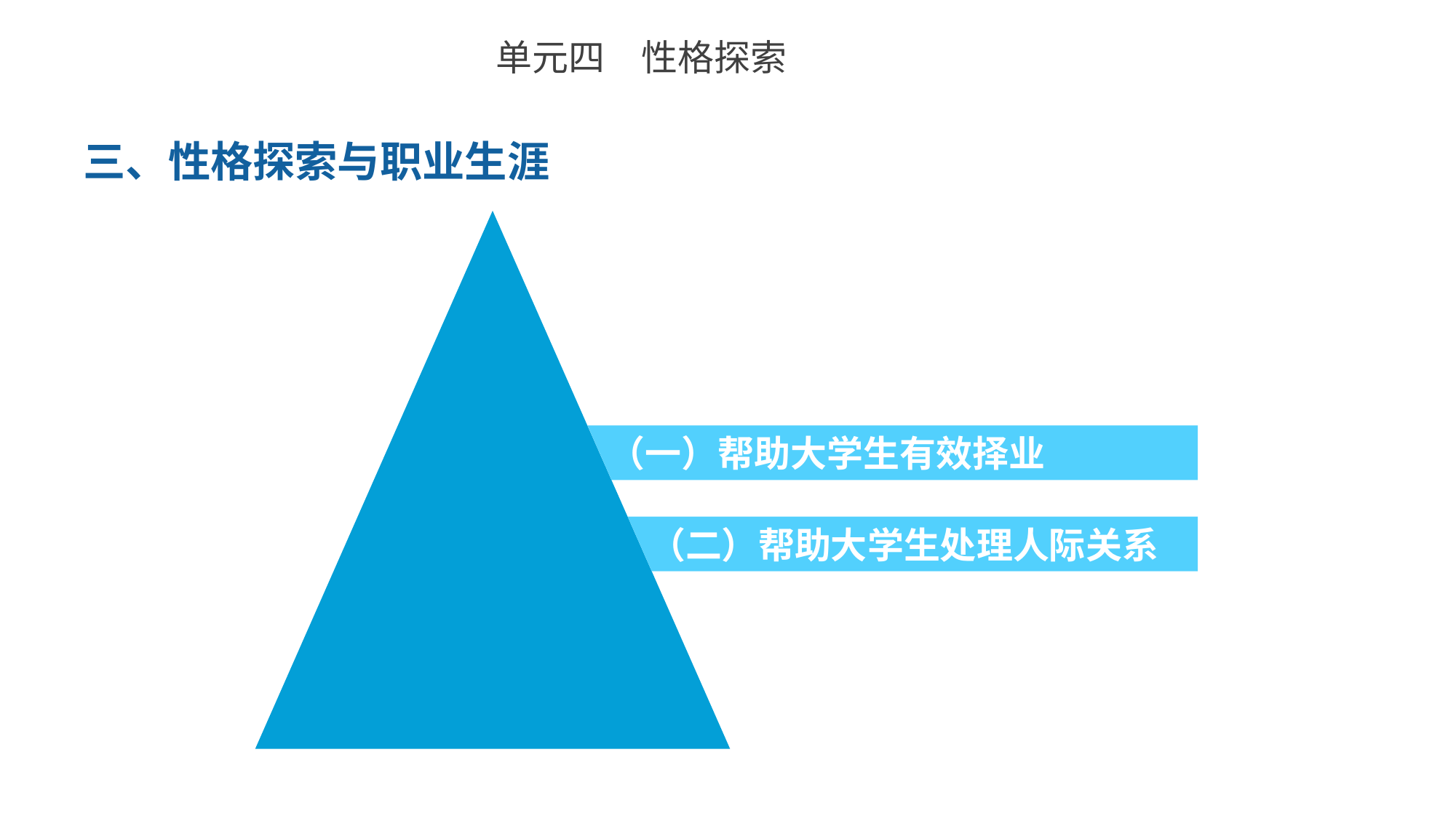

单元四　性格探索
三、性格探索与职业生涯

（一）帮助大学生有效择业
（二）帮助大学生处理人际关系